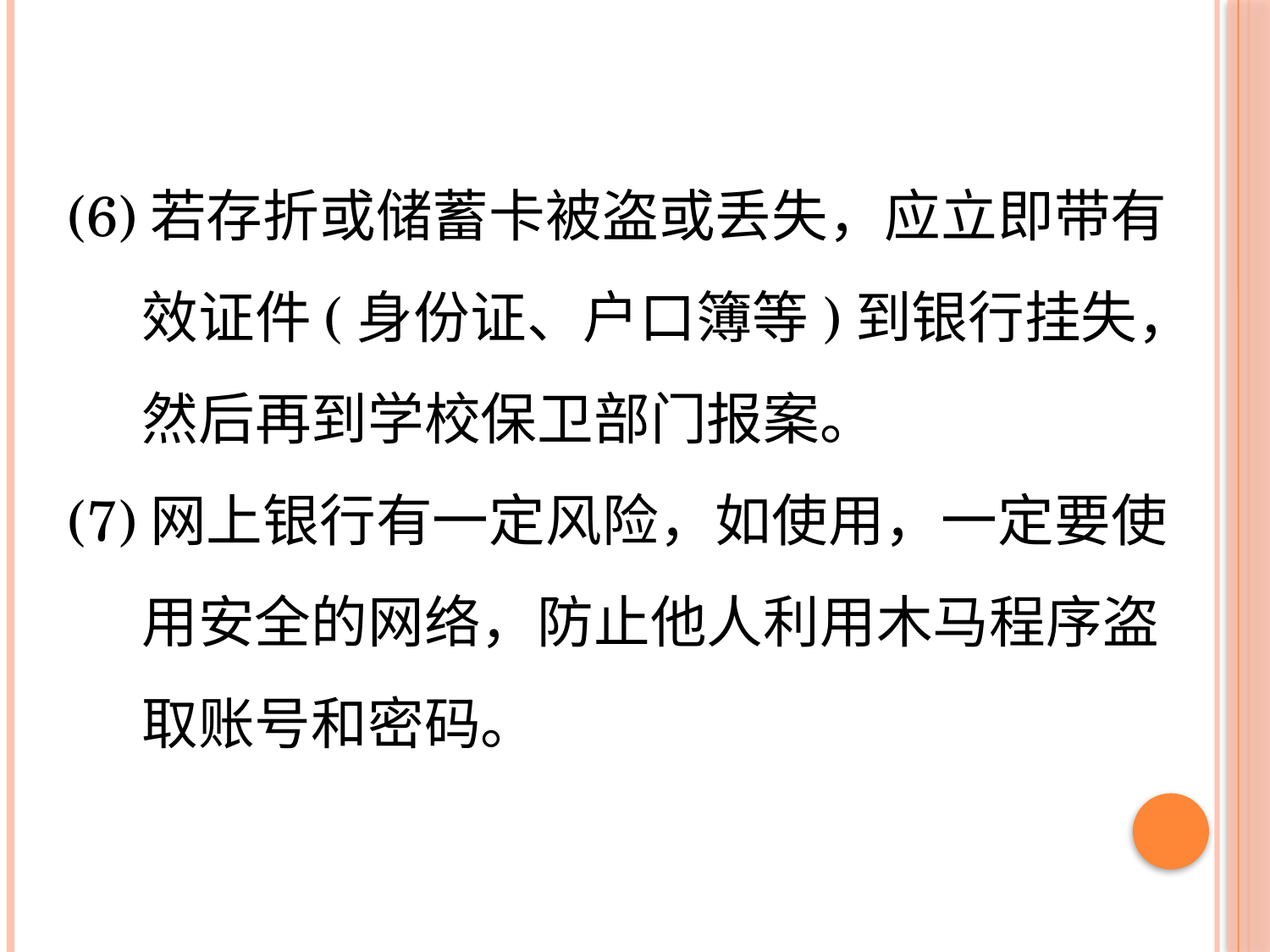

(6)若存折或储蓄卡被盗或丢失，应立即带有效证件(身份证、户口簿等)到银行挂失，然后再到学校保卫部门报案。
(7)网上银行有一定风险，如使用，一定要使用安全的网络，防止他人利用木马程序盗取账号和密码。